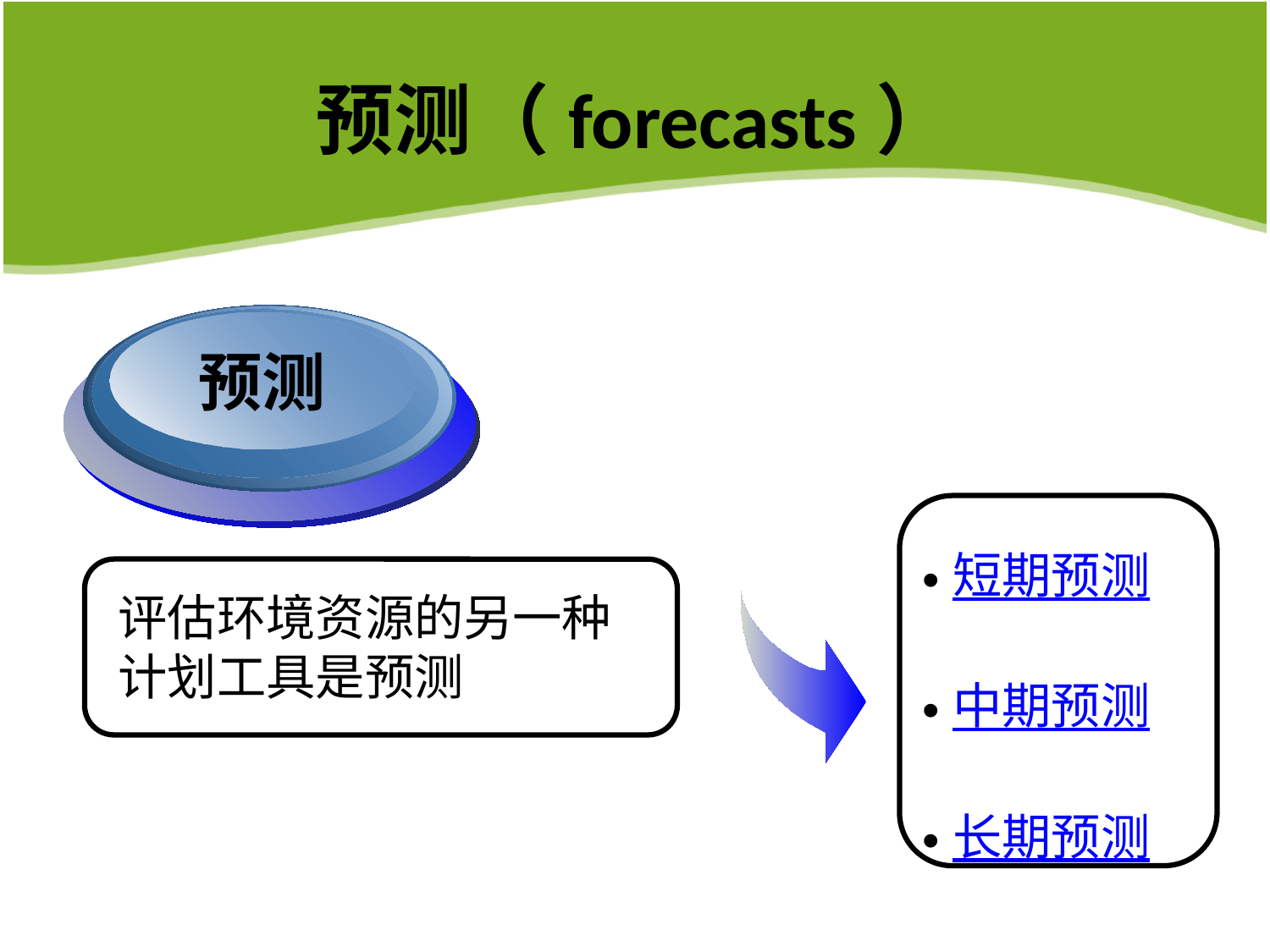

预测（forecasts）

预测

短期预测

中期预测

长期预测

评估环境资源的另一种计划工具是预测